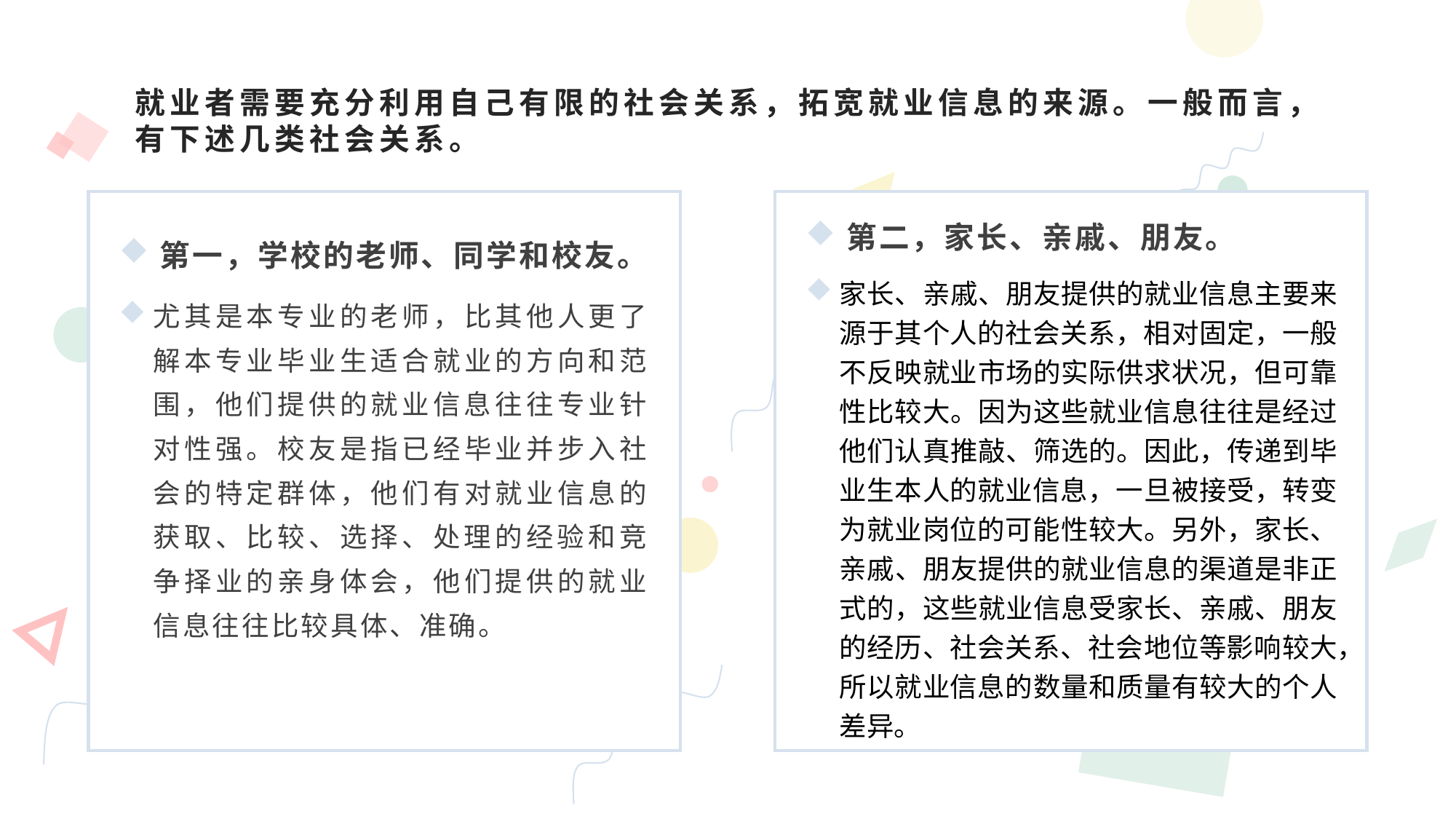

就业者需要充分利用自己有限的社会关系，拓宽就业信息的来源。一般而言，有下述几类社会关系。

第二，家长、亲戚、朋友。
家长、亲戚、朋友提供的就业信息主要来源于其个人的社会关系，相对固定，一般不反映就业市场的实际供求状况，但可靠性比较大。因为这些就业信息往往是经过他们认真推敲、筛选的。因此，传递到毕业生本人的就业信息，一旦被接受，转变为就业岗位的可能性较大。另外，家长、亲戚、朋友提供的就业信息的渠道是非正式的，这些就业信息受家长、亲戚、朋友的经历、社会关系、社会地位等影响较大，所以就业信息的数量和质量有较大的个人差异。
第一，学校的老师、同学和校友。
尤其是本专业的老师，比其他人更了解本专业毕业生适合就业的方向和范围，他们提供的就业信息往往专业针对性强。校友是指已经毕业并步入社会的特定群体，他们有对就业信息的获取、比较、选择、处理的经验和竞争择业的亲身体会，他们提供的就业信息往往比较具体、准确。